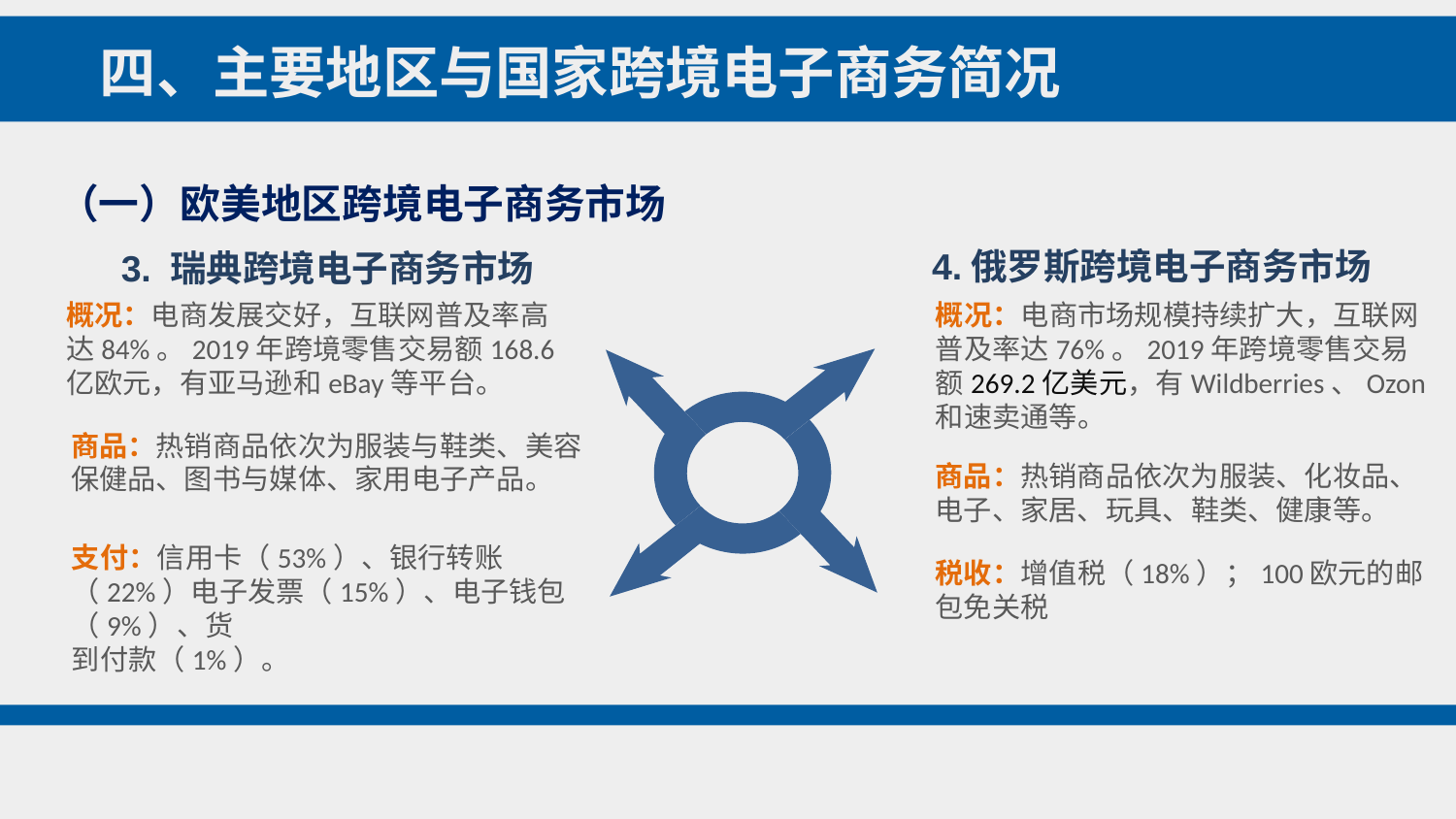

四、主要地区与国家跨境电子商务简况
（一）欧美地区跨境电子商务市场
4.俄罗斯跨境电子商务市场
3. 瑞典跨境电子商务市场
概况：电商市场规模持续扩大，互联网普及率达76%。2019年跨境零售交易额269.2亿美元，有Wildberries、Ozon和速卖通等。
概况：电商发展交好，互联网普及率高达84%。2019年跨境零售交易额168.6亿欧元，有亚马逊和eBay等平台。

商品：热销商品依次为服装与鞋类、美容保健品、图书与媒体、家用电子产品。
商品：热销商品依次为服装、化妆品、电子、家居、玩具、鞋类、健康等。
支付：信用卡（53%）、银行转账（22%）电子发票（15%）、电子钱包（9%）、货
到付款（1%）。
税收：增值税（18%）；100欧元的邮包免关税